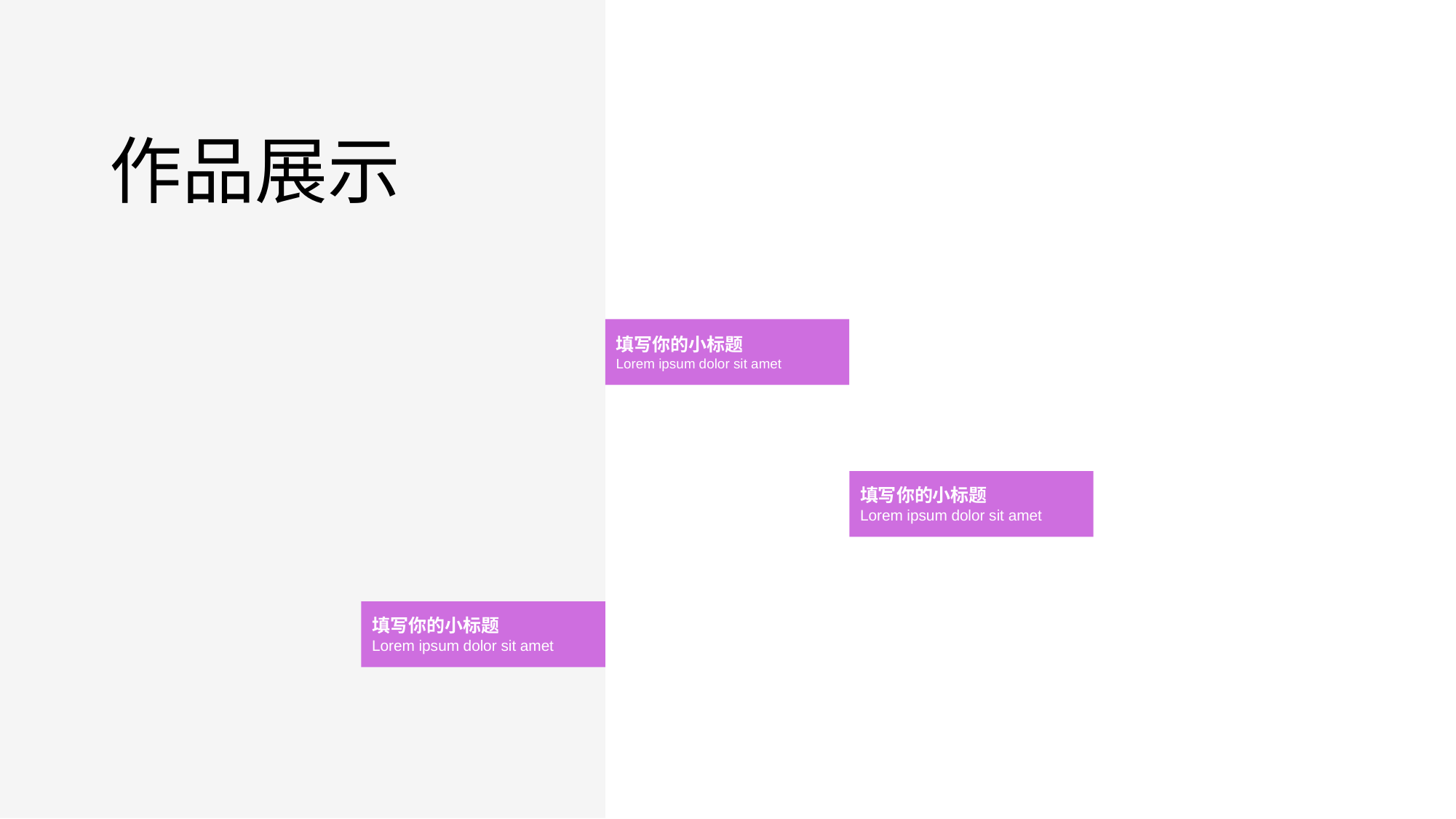

作品展示

填写你的小标题
Lorem ipsum dolor sit amet

填写你的小标题
Lorem ipsum dolor sit amet
填写你的小标题
Lorem ipsum dolor sit amet